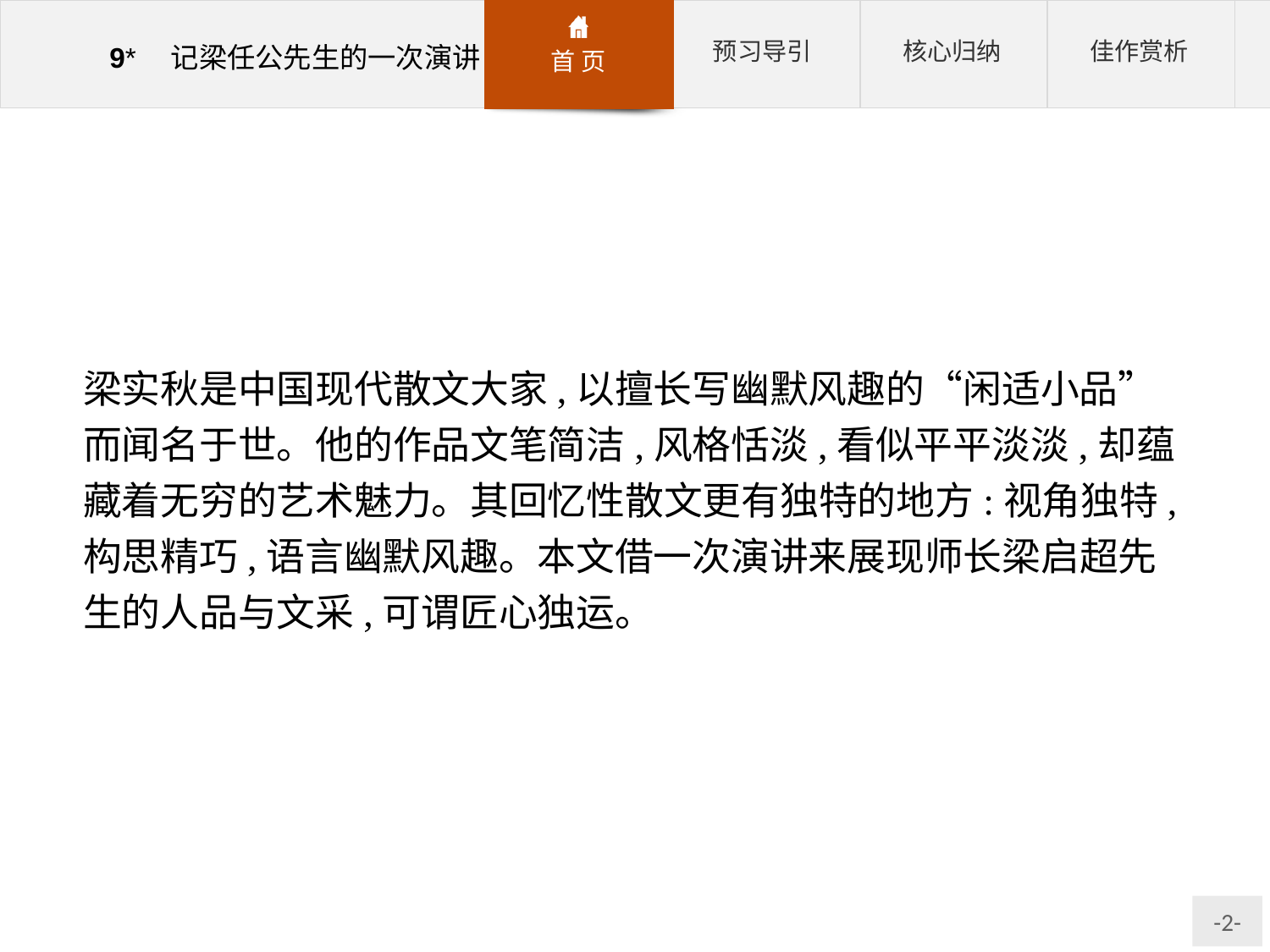

梁实秋是中国现代散文大家,以擅长写幽默风趣的“闲适小品”而闻名于世。他的作品文笔简洁,风格恬淡,看似平平淡淡,却蕴藏着无穷的艺术魅力。其回忆性散文更有独特的地方:视角独特,构思精巧,语言幽默风趣。本文借一次演讲来展现师长梁启超先生的人品与文采,可谓匠心独运。